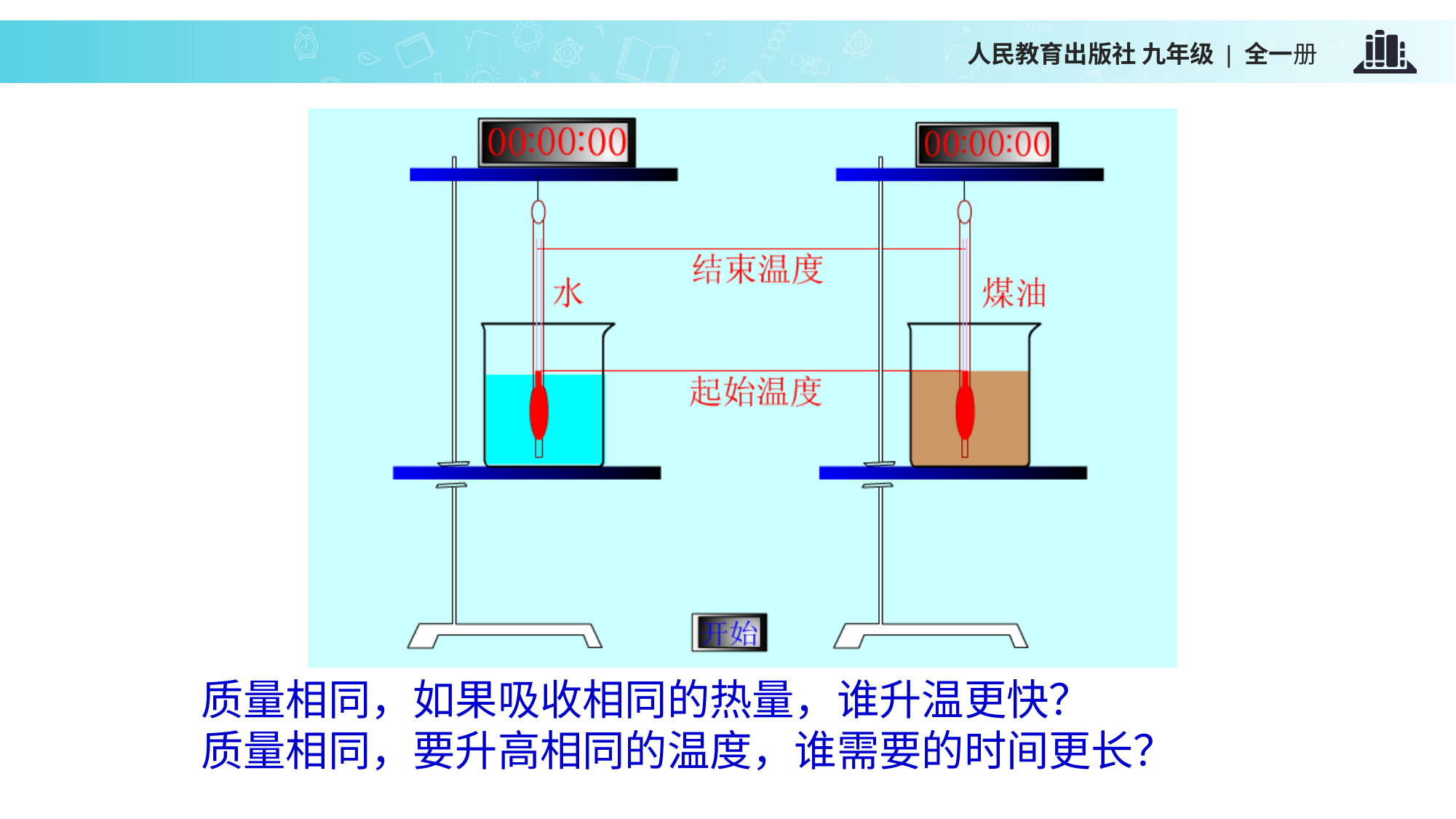

质量相同，如果吸收相同的热量，谁升温更快？
质量相同，要升高相同的温度，谁需要的时间更长？